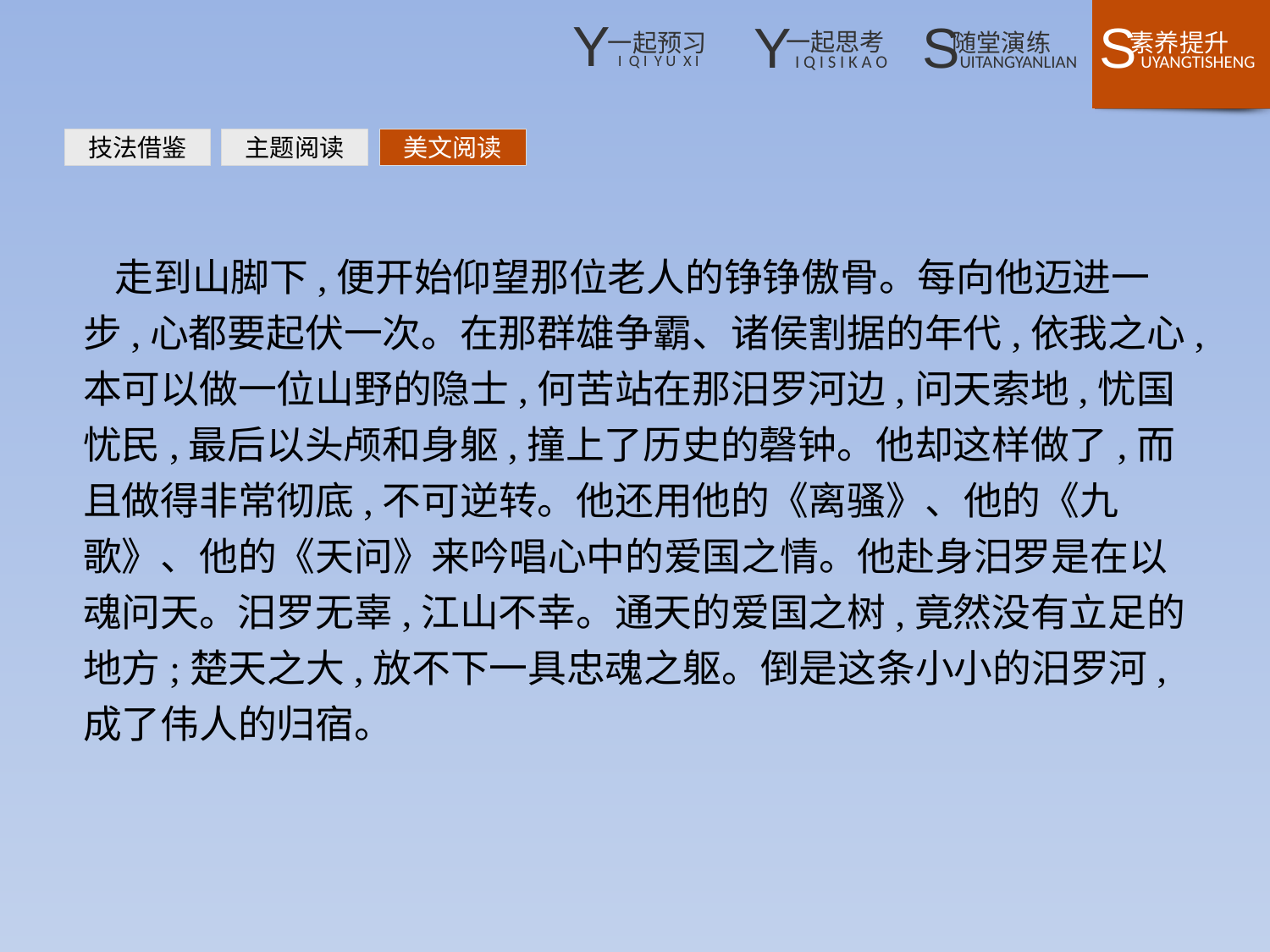

技法借鉴
主题阅读
美文阅读
走到山脚下,便开始仰望那位老人的铮铮傲骨。每向他迈进一步,心都要起伏一次。在那群雄争霸、诸侯割据的年代,依我之心,本可以做一位山野的隐士,何苦站在那汨罗河边,问天索地,忧国忧民,最后以头颅和身躯,撞上了历史的磬钟。他却这样做了,而且做得非常彻底,不可逆转。他还用他的《离骚》、他的《九歌》、他的《天问》来吟唱心中的爱国之情。他赴身汨罗是在以魂问天。汨罗无辜,江山不幸。通天的爱国之树,竟然没有立足的地方;楚天之大,放不下一具忠魂之躯。倒是这条小小的汨罗河,成了伟人的归宿。